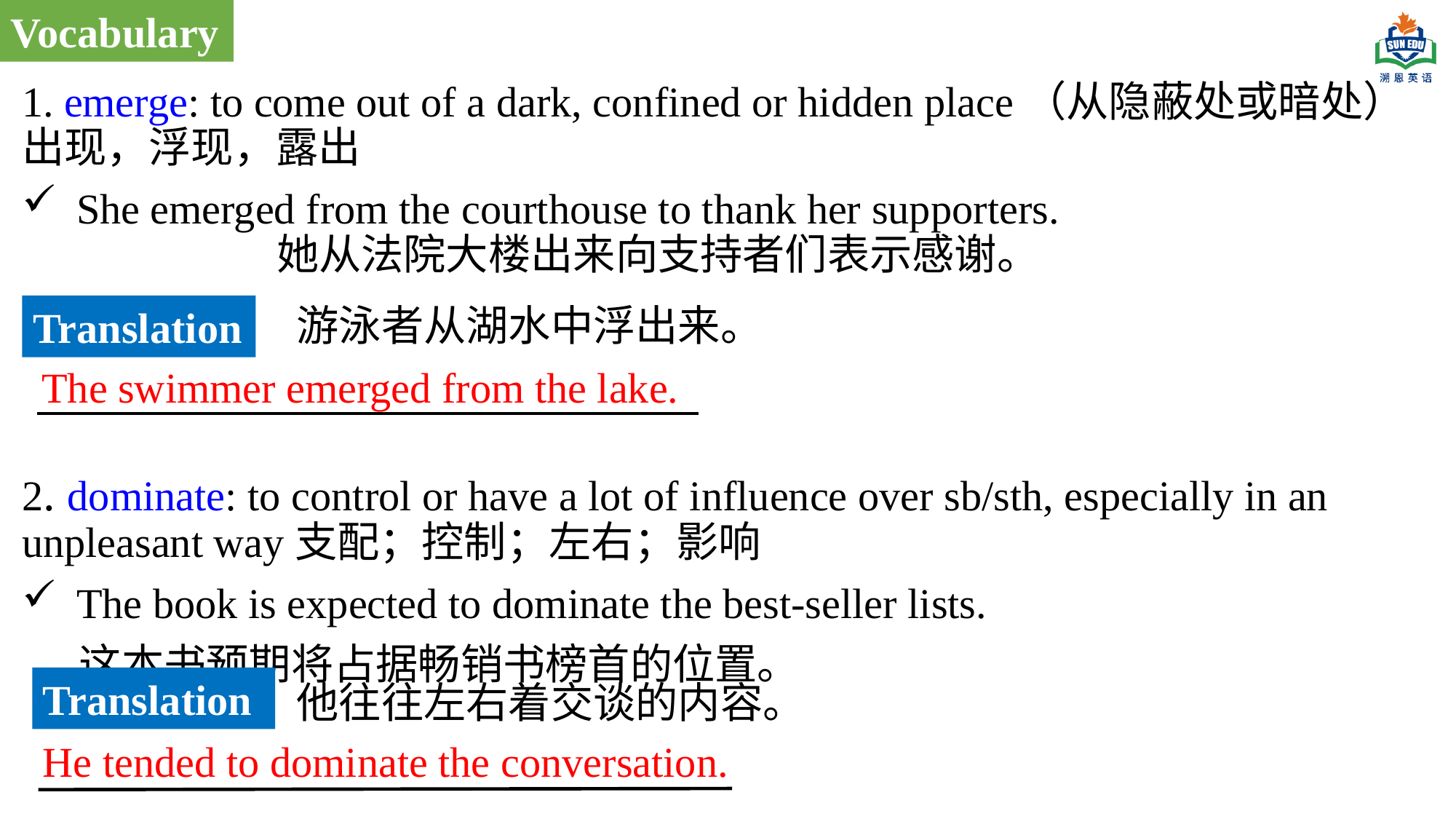

Vocabulary
1. emerge: to come out of a dark, confined or hidden place（从隐蔽处或暗处）出现，浮现，露出
She emerged from the courthouse to thank her supporters.                                                       她从法院大楼出来向支持者们表示感谢。

2. dominate: to control or have a lot of influence over sb/sth, especially in an unpleasant way支配；控制；左右；影响
The book is expected to dominate the best-seller lists.
     这本书预期将占据畅销书榜首的位置。
游泳者从湖水中浮出来。
Translation
The swimmer emerged from the lake.
Translation
他往往左右着交谈的内容。
He tended to dominate the conversation.